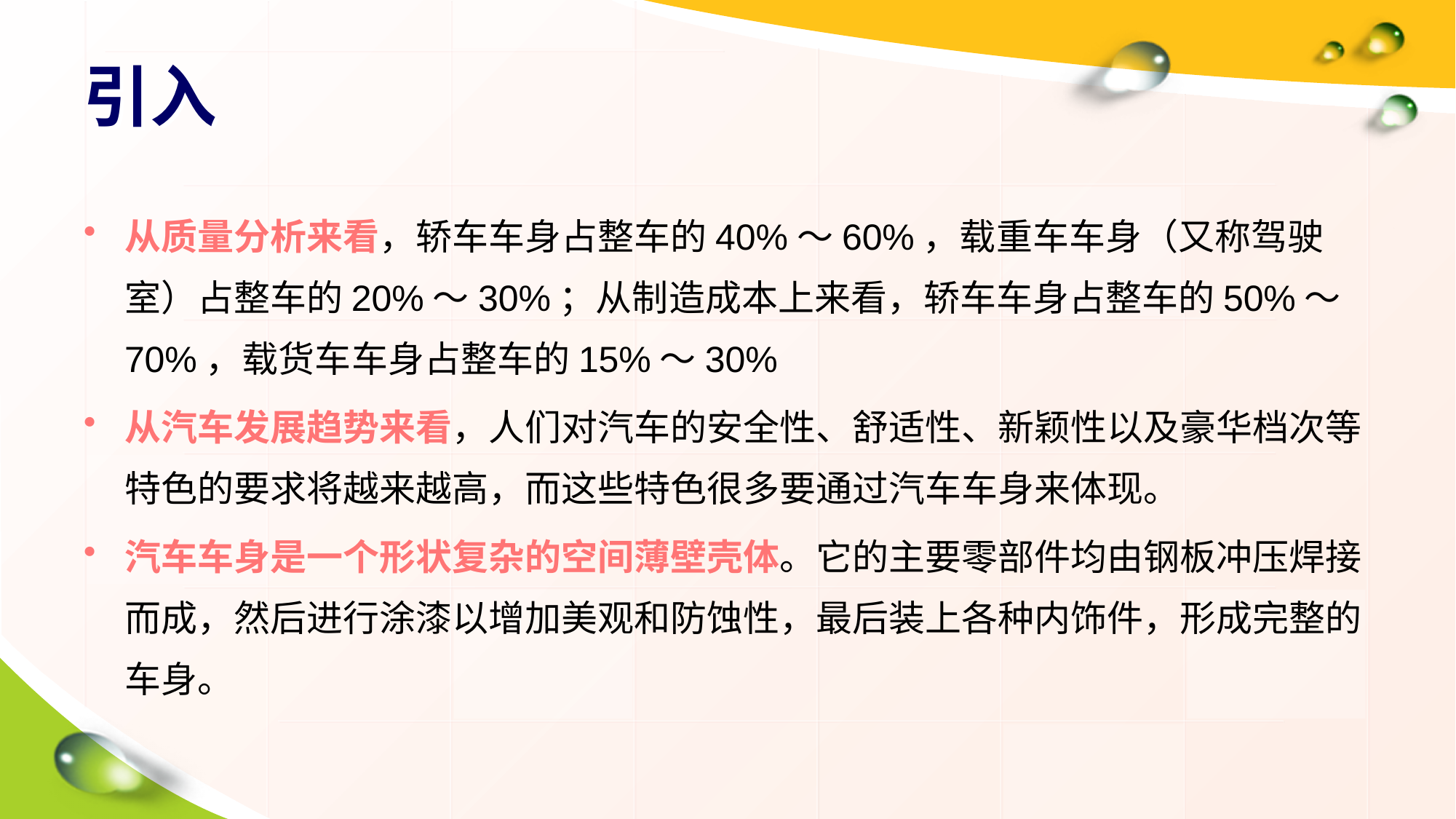

# 引入
从质量分析来看，轿车车身占整车的40%～60%，载重车车身（又称驾驶室）占整车的20%～30%；从制造成本上来看，轿车车身占整车的50%～70%，载货车车身占整车的15%～30%
从汽车发展趋势来看，人们对汽车的安全性、舒适性、新颖性以及豪华档次等特色的要求将越来越高，而这些特色很多要通过汽车车身来体现。
汽车车身是一个形状复杂的空间薄壁壳体。它的主要零部件均由钢板冲压焊接而成，然后进行涂漆以增加美观和防蚀性，最后装上各种内饰件，形成完整的车身。